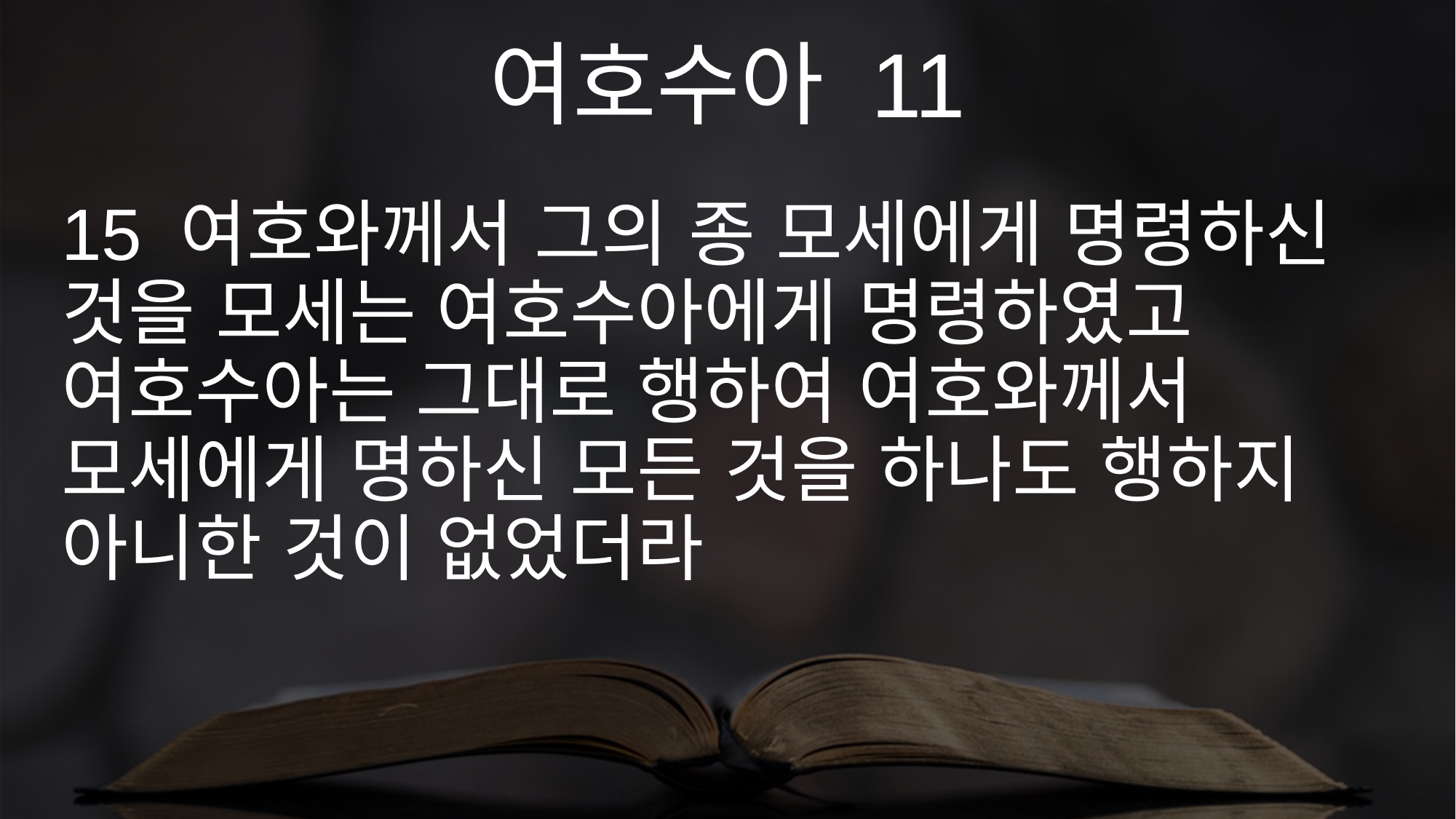

여호수아 11
15 여호와께서 그의 종 모세에게 명령하신 것을 모세는 여호수아에게 명령하였고 여호수아는 그대로 행하여 여호와께서 모세에게 명하신 모든 것을 하나도 행하지 아니한 것이 없었더라